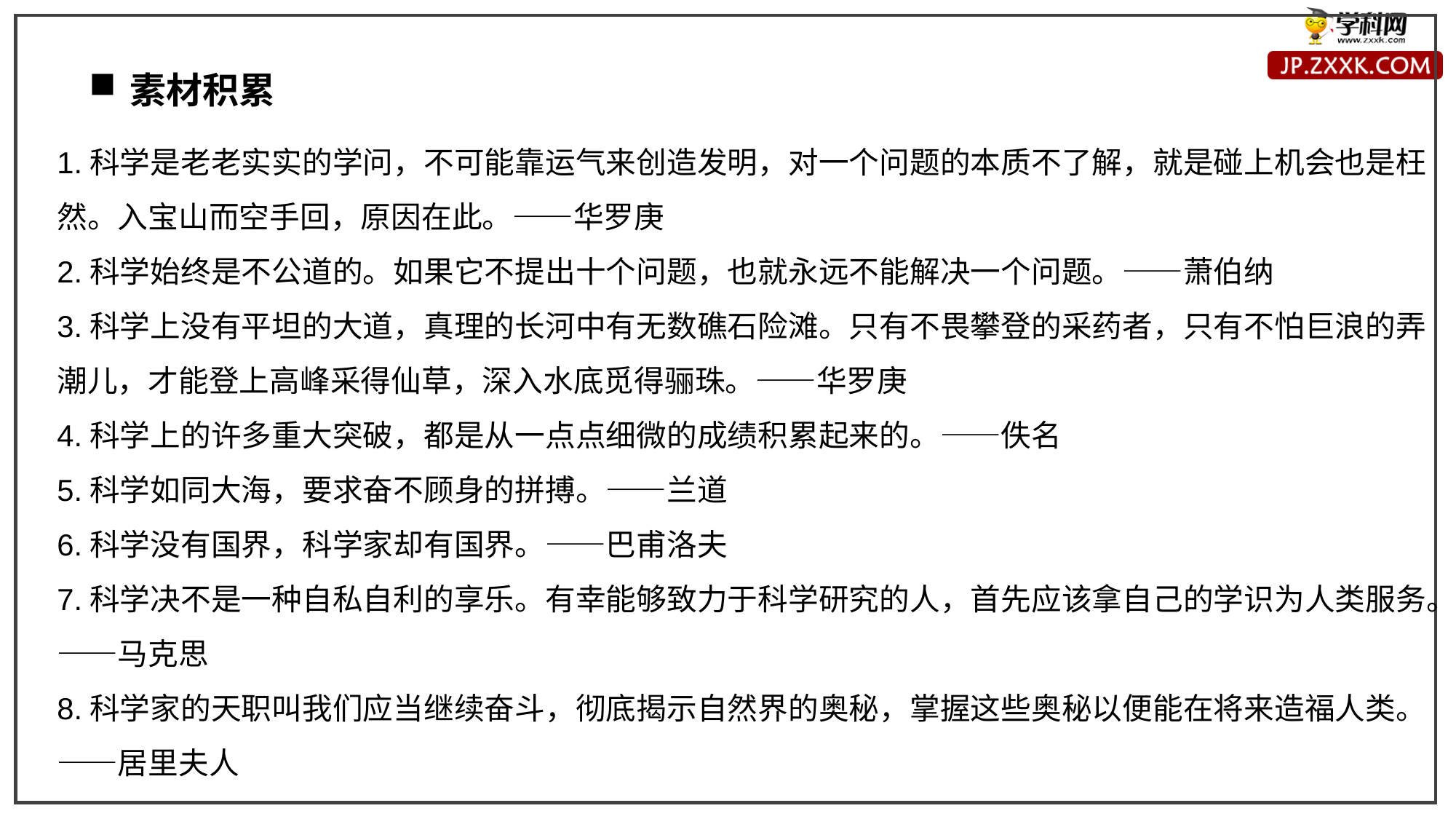

素材积累
1.科学是老老实实的学问，不可能靠运气来创造发明，对一个问题的本质不了解，就是碰上机会也是枉然。入宝山而空手回，原因在此。——华罗庚
2.科学始终是不公道的。如果它不提出十个问题，也就永远不能解决一个问题。——萧伯纳
3.科学上没有平坦的大道，真理的长河中有无数礁石险滩。只有不畏攀登的采药者，只有不怕巨浪的弄潮儿，才能登上高峰采得仙草，深入水底觅得骊珠。——华罗庚
4.科学上的许多重大突破，都是从一点点细微的成绩积累起来的。——佚名
5.科学如同大海，要求奋不顾身的拼搏。——兰道
6.科学没有国界，科学家却有国界。——巴甫洛夫
7.科学决不是一种自私自利的享乐。有幸能够致力于科学研究的人，首先应该拿自己的学识为人类服务。——马克思
8.科学家的天职叫我们应当继续奋斗，彻底揭示自然界的奥秘，掌握这些奥秘以便能在将来造福人类。——居里夫人